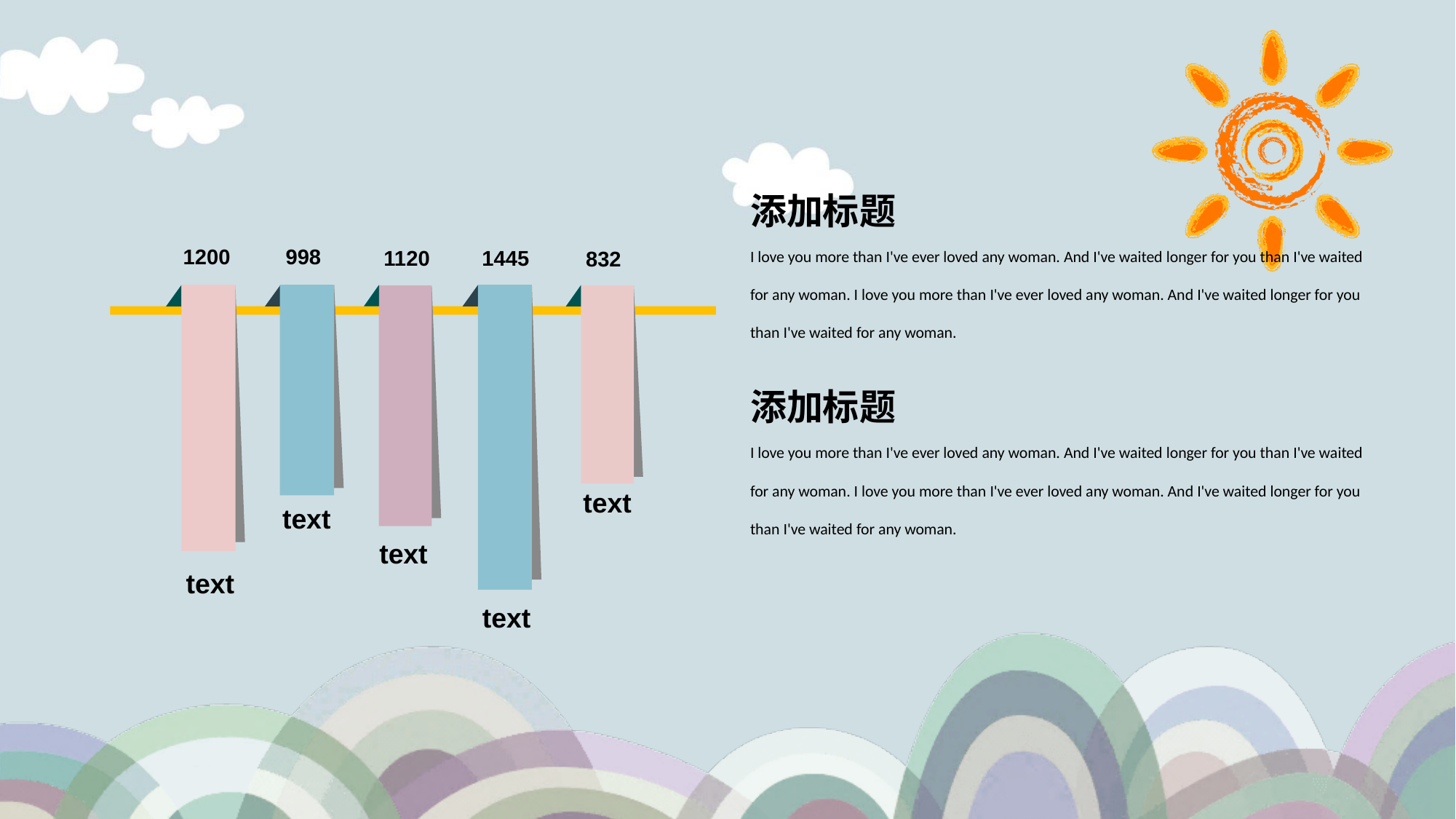

添加标题
I love you more than I've ever loved any woman. And I've waited longer for you than I've waited for any woman. I love you more than I've ever loved any woman. And I've waited longer for you than I've waited for any woman.

998

text
1200

text
1445

text
1120

text
832

text

添加标题
I love you more than I've ever loved any woman. And I've waited longer for you than I've waited for any woman. I love you more than I've ever loved any woman. And I've waited longer for you than I've waited for any woman.